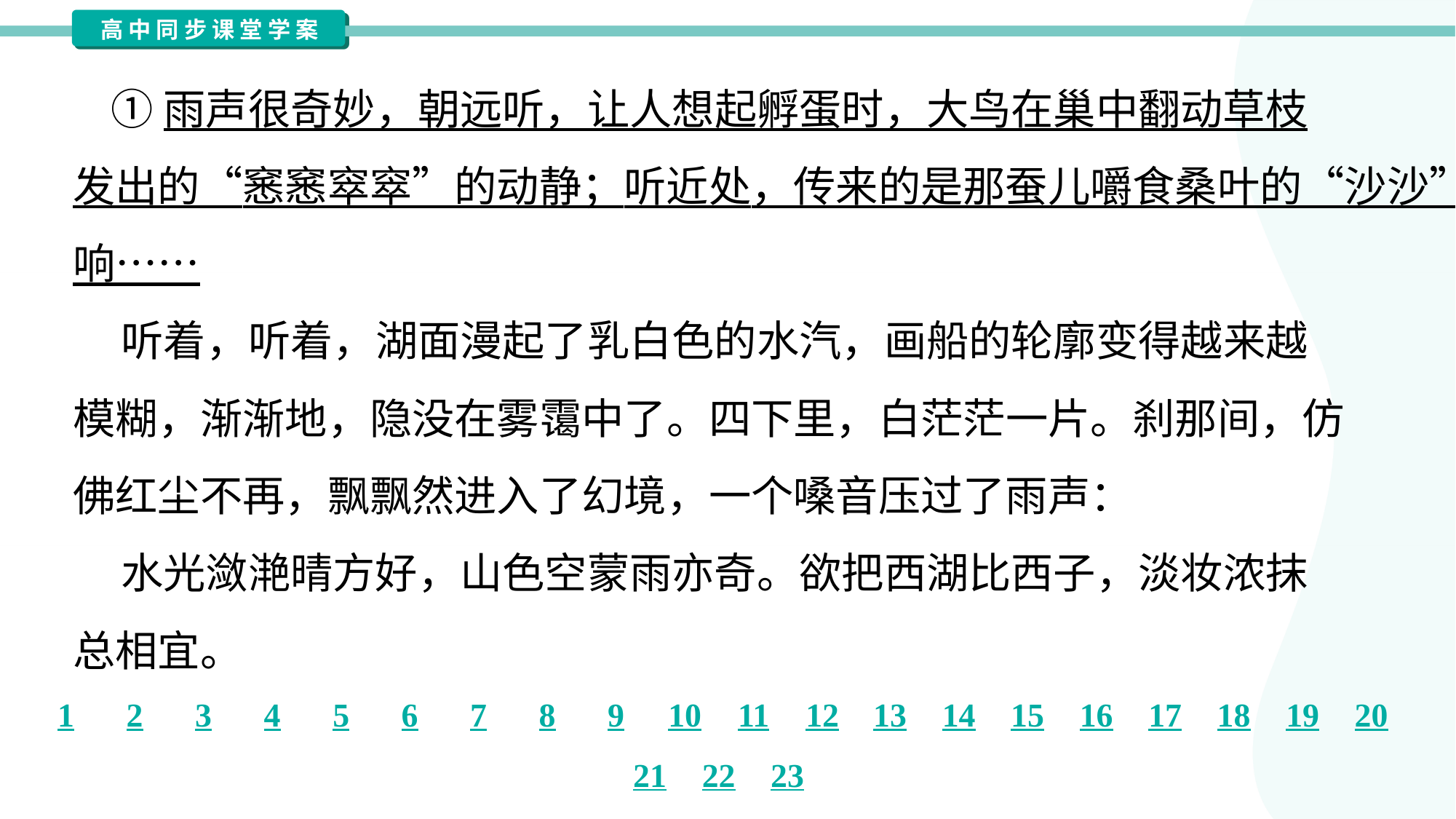

①雨声很奇妙，朝远听，让人想起孵蛋时，大鸟在巢中翻动草枝
发出的“窸窸窣窣”的动静；听近处，传来的是那蚕儿嚼食桑叶的“沙沙”
响……
    听着，听着，湖面漫起了乳白色的水汽，画船的轮廓变得越来越
模糊，渐渐地，隐没在雾霭中了。四下里，白茫茫一片。刹那间，仿
佛红尘不再，飘飘然进入了幻境，一个嗓音压过了雨声：
    水光潋滟晴方好，山色空蒙雨亦奇。欲把西湖比西子，淡妆浓抹
总相宜。